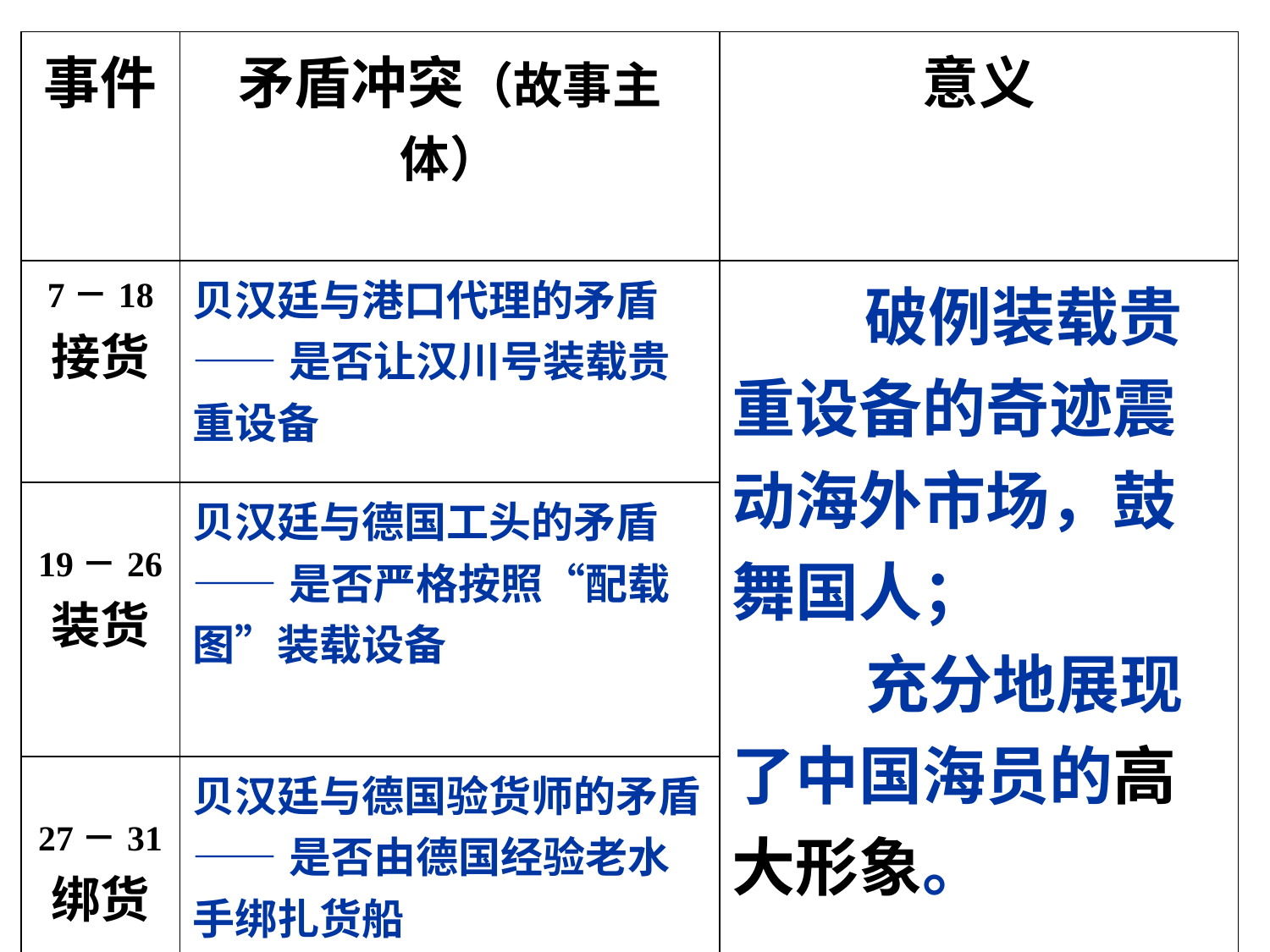

| 事件 | 矛盾冲突（故事主体） | 意义 |
| --- | --- | --- |
| 7－18 接货 | 贝汉廷与港口代理的矛盾 ——是否让汉川号装载贵重设备 | 破例装载贵重设备的奇迹震动海外市场，鼓舞国人； 充分地展现了中国海员的高大形象。 |
| 19－26 装货 | 贝汉廷与德国工头的矛盾 ——是否严格按照“配载图”装载设备 |  |
| 27－31 绑货 | 贝汉廷与德国验货师的矛盾 ——是否由德国经验老水手绑扎货船 |  |